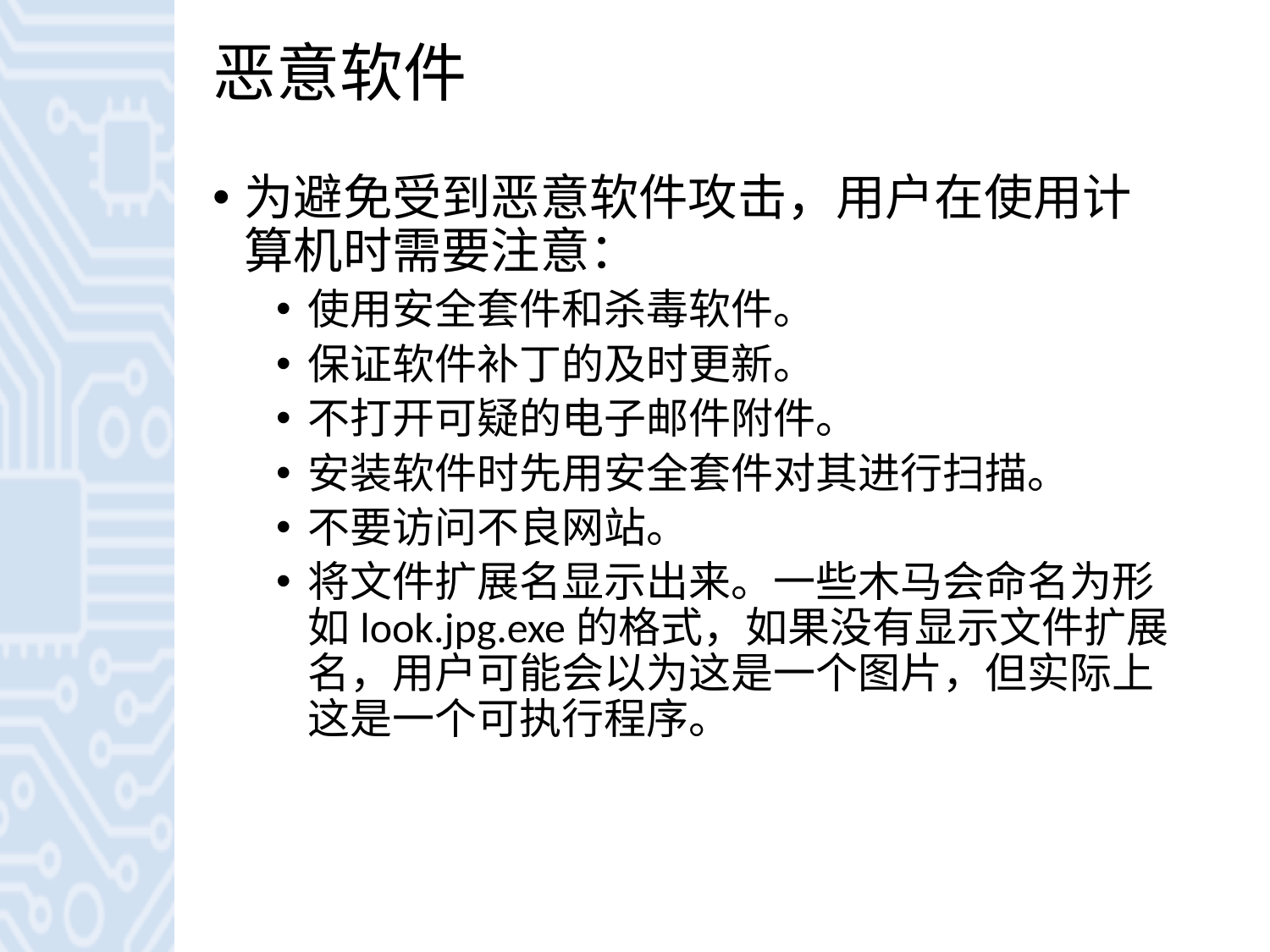

# 恶意软件
为避免受到恶意软件攻击，用户在使用计算机时需要注意：
使用安全套件和杀毒软件。
保证软件补丁的及时更新。
不打开可疑的电子邮件附件。
安装软件时先用安全套件对其进行扫描。
不要访问不良网站。
将文件扩展名显示出来。一些木马会命名为形如look.jpg.exe的格式，如果没有显示文件扩展名，用户可能会以为这是一个图片，但实际上这是一个可执行程序。